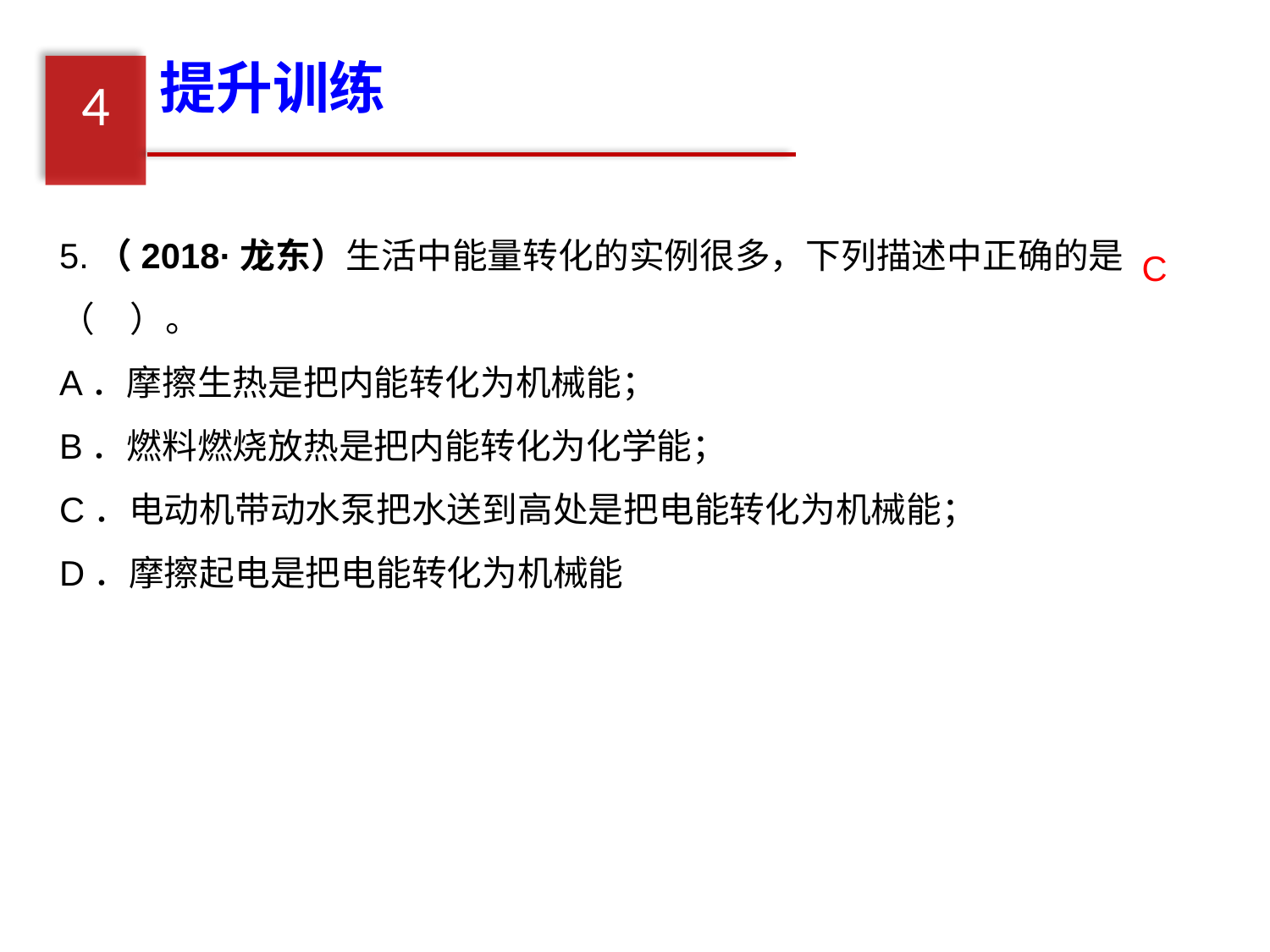

提升训练

4
5.（2018·龙东）生活中能量转化的实例很多，下列描述中正确的是（　）。
A．摩擦生热是把内能转化为机械能；
B．燃料燃烧放热是把内能转化为化学能；
C．电动机带动水泵把水送到高处是把电能转化为机械能；
D．摩擦起电是把电能转化为机械能
C